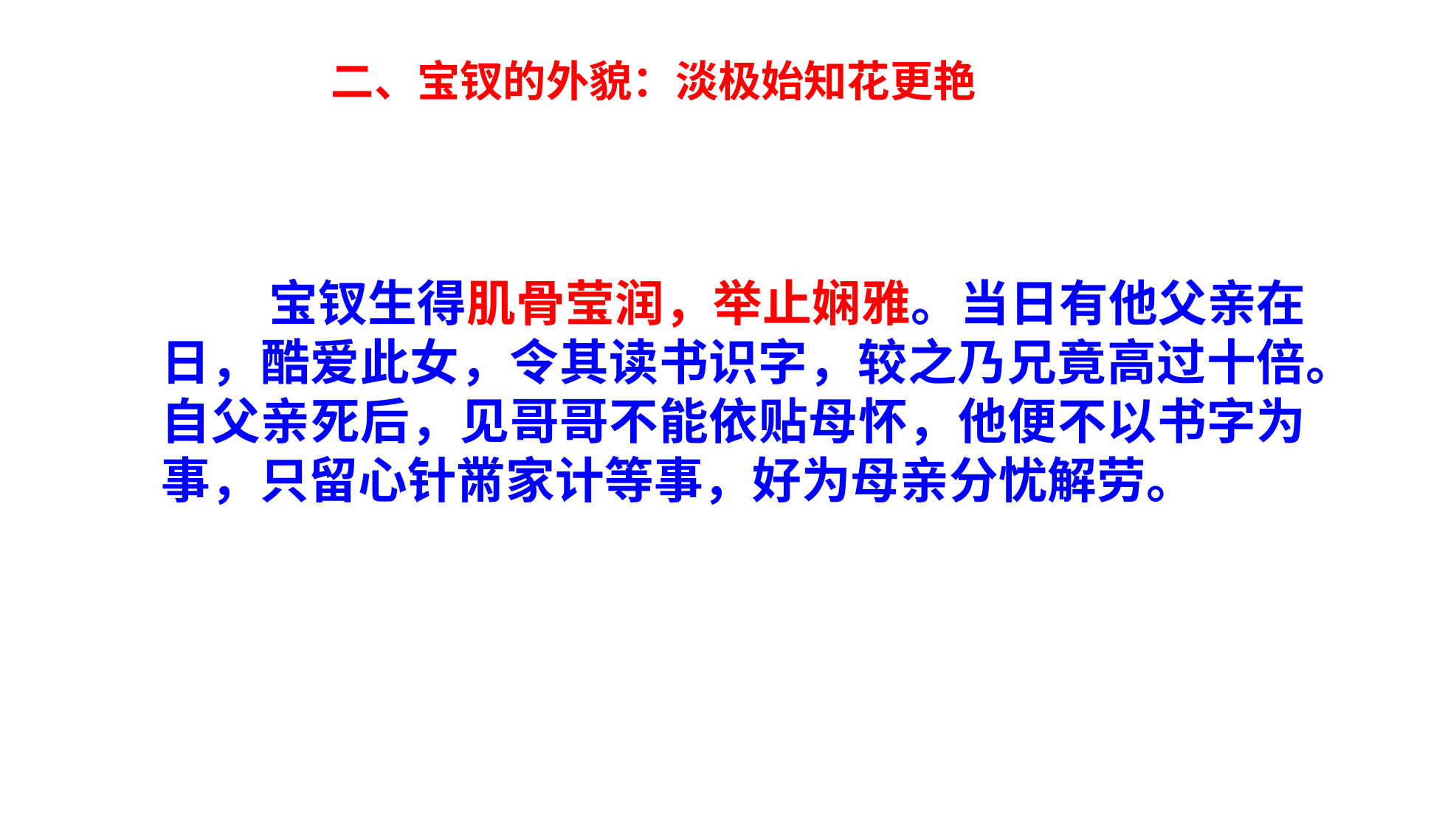

二、宝钗的外貌：淡极始知花更艳
            宝钗生得肌骨莹润，举止娴雅。当日有他父亲在日，酷爱此女，令其读书识字，较之乃兄竟高过十倍。自父亲死后，见哥哥不能依贴母怀，他便不以书字为事，只留心针黹家计等事，好为母亲分忧解劳。